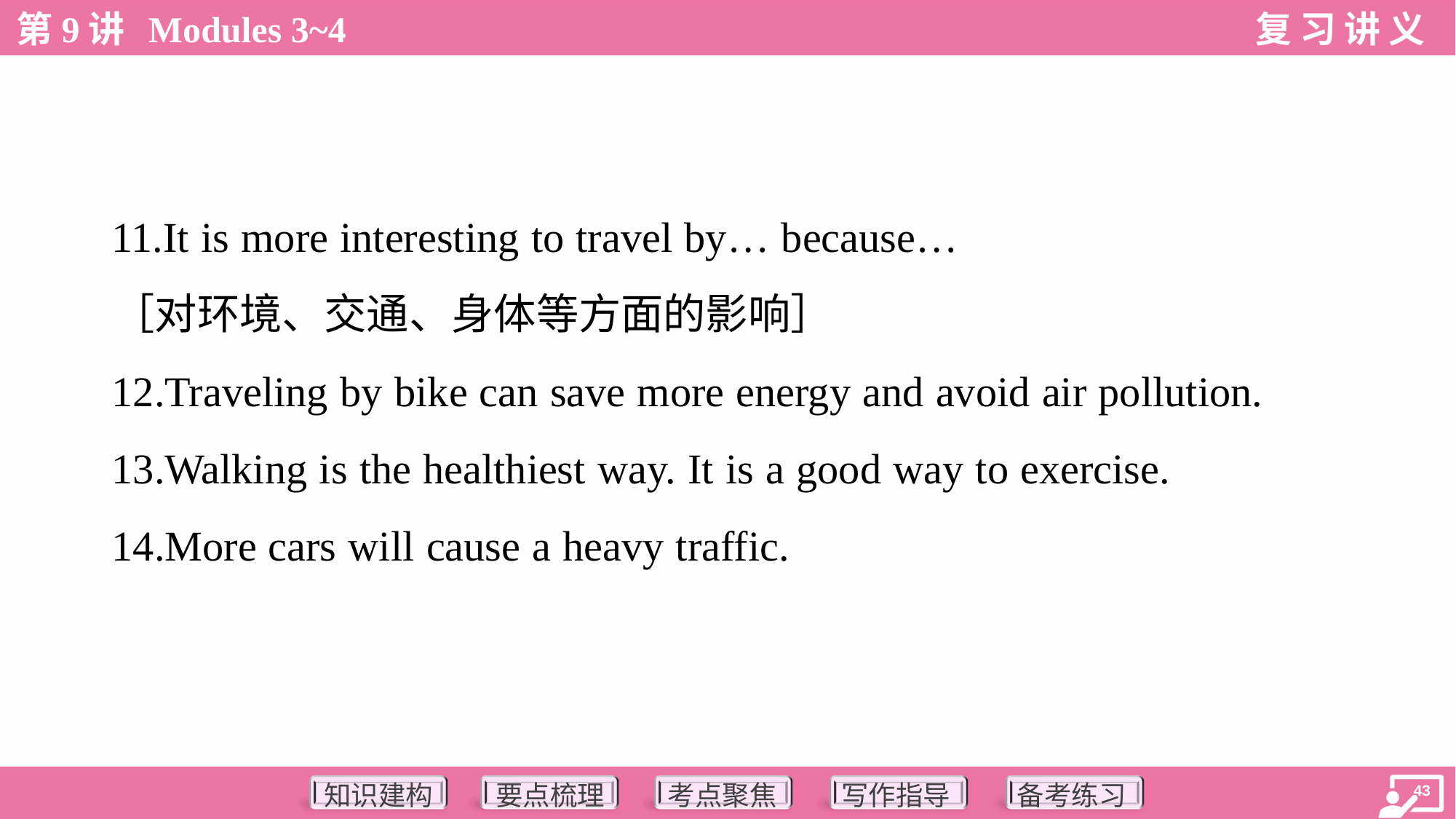

11.It is more interesting to travel by… because…
    ［对环境、交通、身体等方面的影响］
    12.Traveling by bike can save more energy and avoid air pollution.
    13.Walking is the healthiest way. It is a good way to exercise.
    14.More cars will cause a heavy traffic.